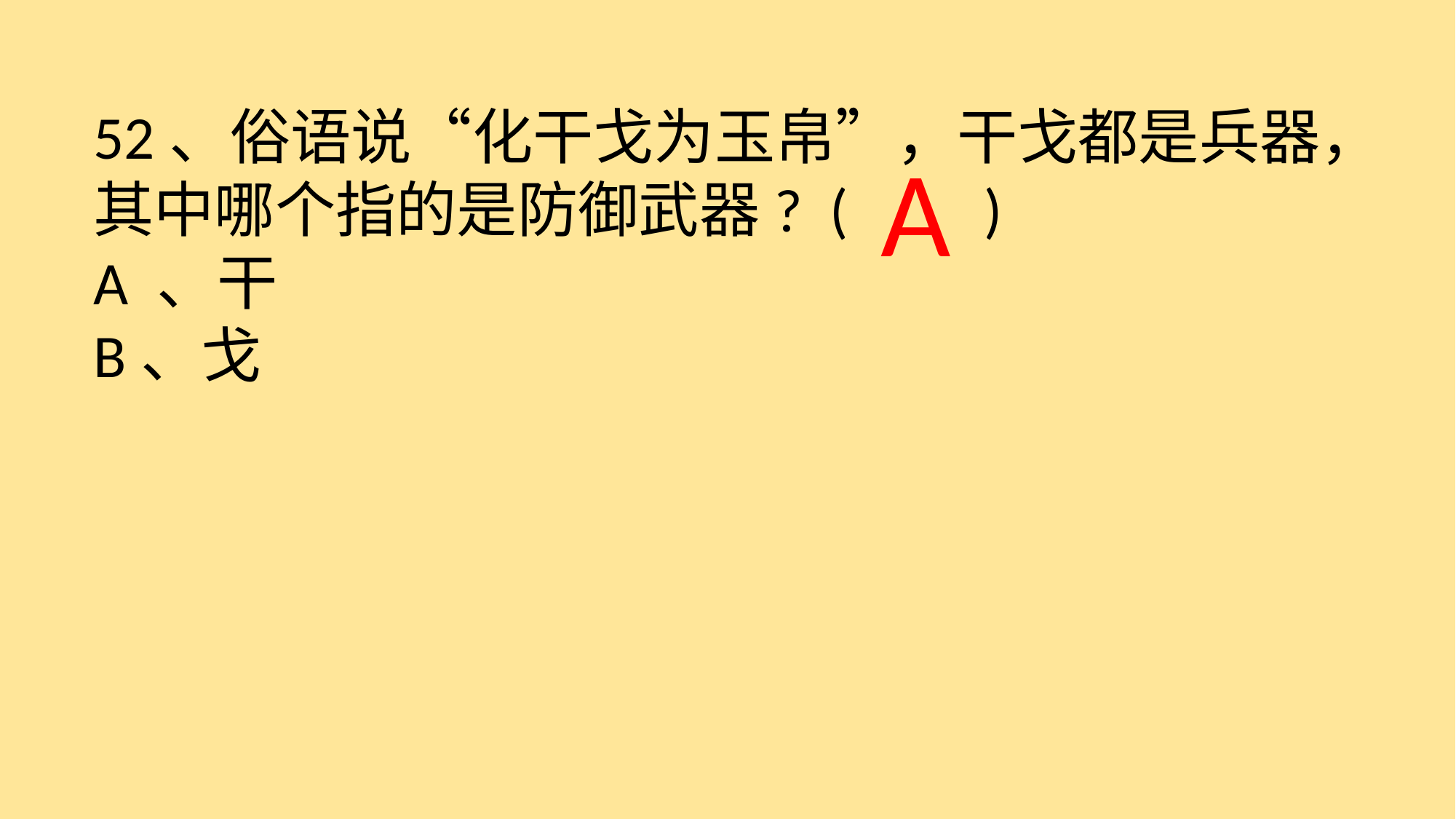

52、俗语说“化干戈为玉帛”，干戈都是兵器，其中哪个指的是防御武器?  (          )
A 、干
B、戈
  A